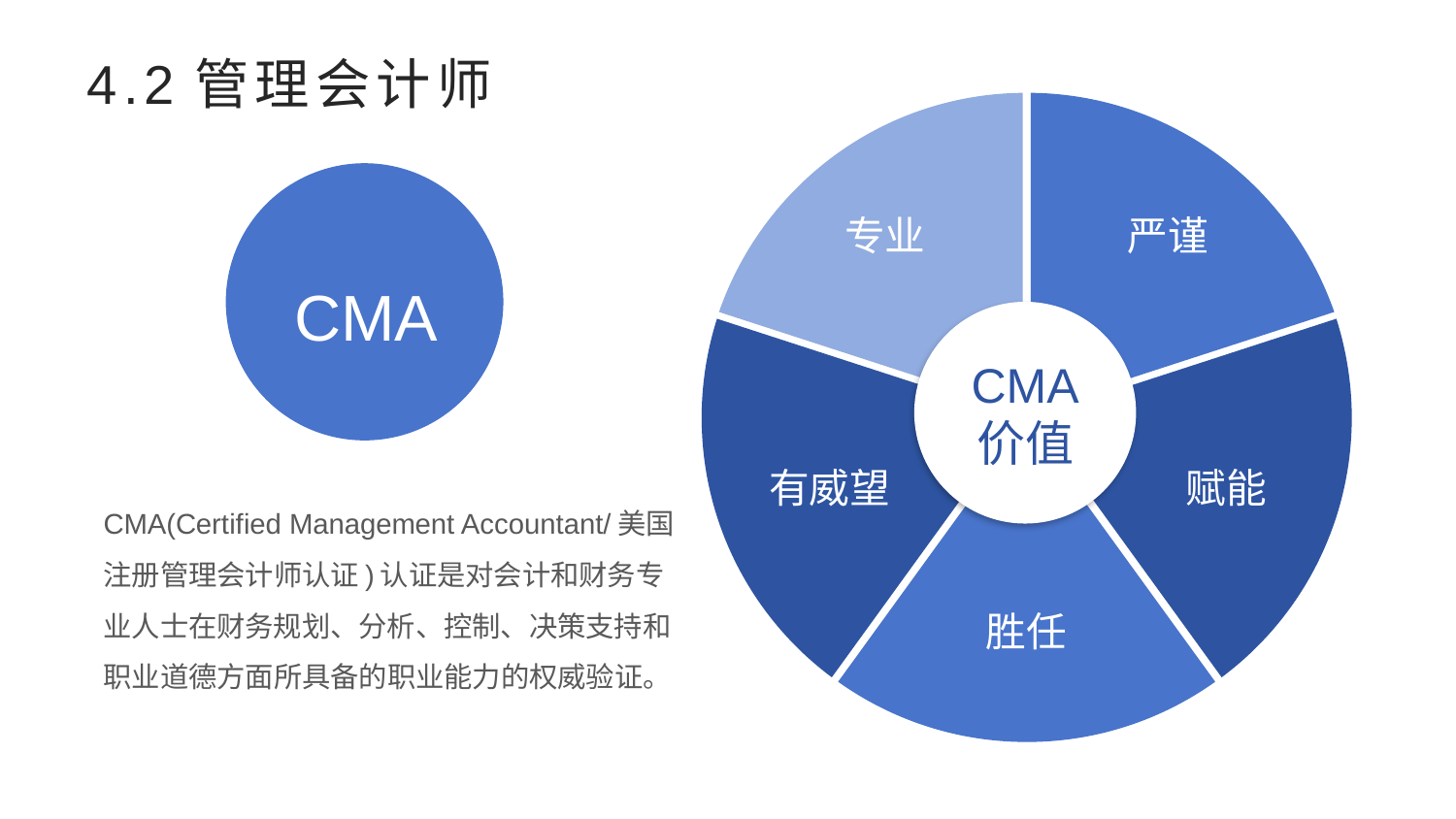

# 4.2管理会计师
专业
严谨

CMA
CMA
价值
有威望
赋能
胜任
CMA(Certified Management Accountant/美国注册管理会计师认证)认证是对会计和财务专业人士在财务规划、分析、控制、决策支持和职业道德方面所具备的职业能力的权威验证。